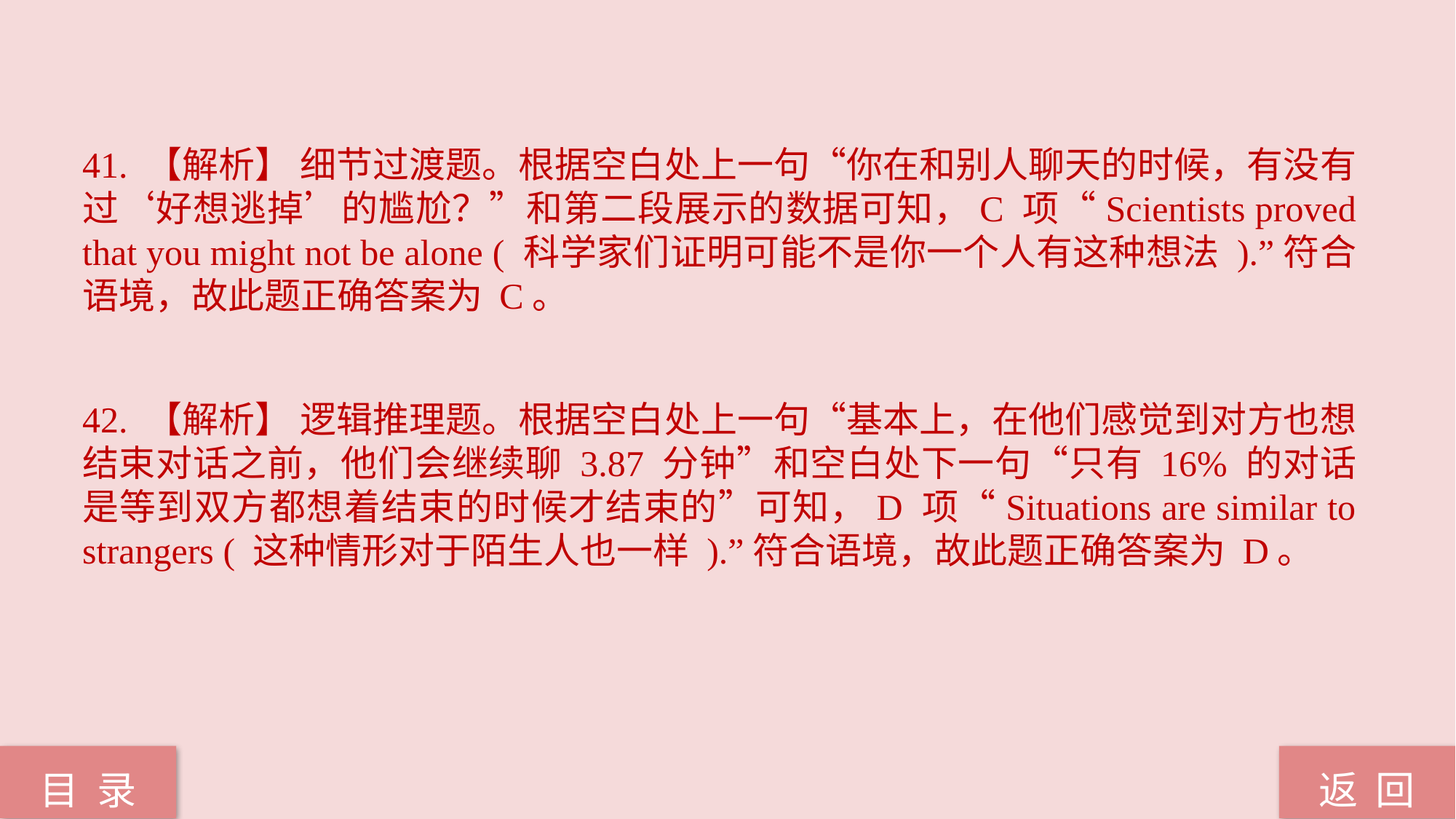

41. 【解析】 细节过渡题。根据空白处上一句“你在和别人聊天的时候，有没有过‘好想逃掉’的尴尬？”和第二段展示的数据可知，C 项“Scientists proved that you might not be alone ( 科学家们证明可能不是你一个人有这种想法 ).”符合语境，故此题正确答案为 C。

42. 【解析】 逻辑推理题。根据空白处上一句“基本上，在他们感觉到对方也想结束对话之前，他们会继续聊 3.87 分钟”和空白处下一句“只有 16% 的对话是等到双方都想着结束的时候才结束的”可知，D 项“Situations are similar to strangers ( 这种情形对于陌生人也一样 ).”符合语境，故此题正确答案为 D。
返  回